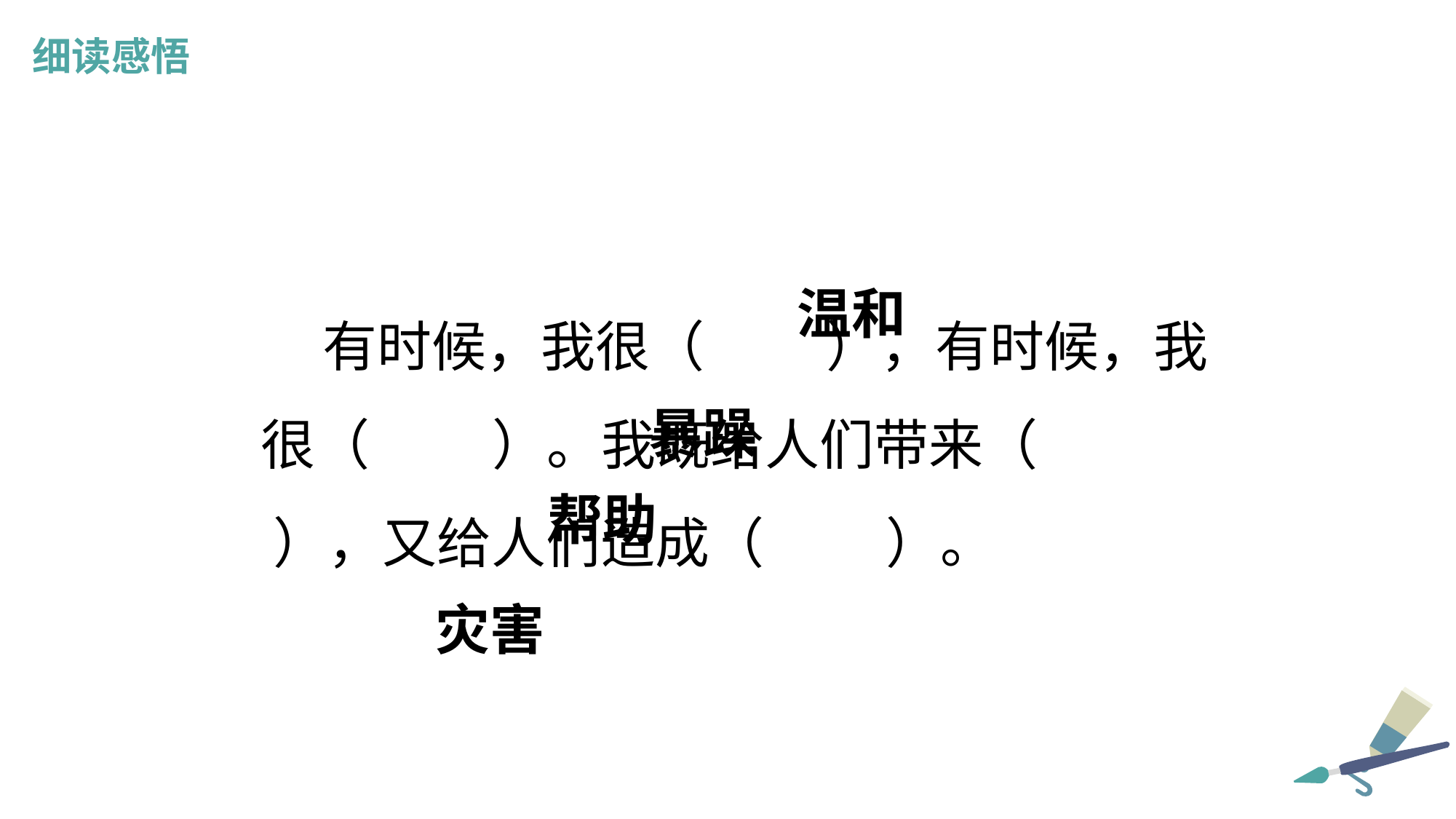

细读感悟
    有时候，我很（          ），有时候，我很（          ）。我既给人们带来（           ），又给人们造成（          ）。
温和
暴躁
帮助
灾害